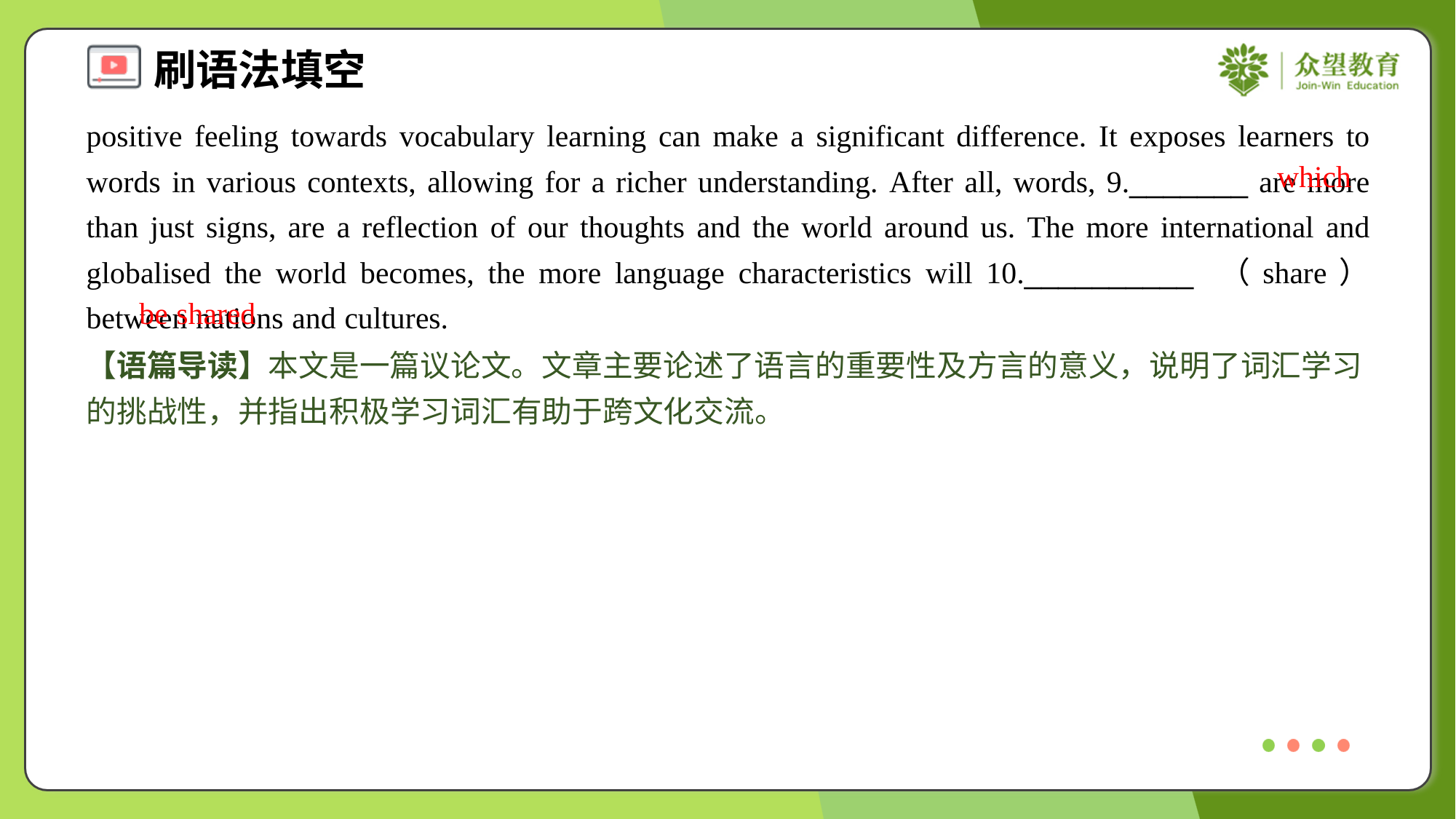

positive feeling towards vocabulary learning can make a significant difference. It exposes learners to words in various contexts, allowing for a richer understanding. After all, words, 9._______ are more than just signs, are a reflection of our thoughts and the world around us. The more international and globalised the world becomes, the more language characteristics will 10.__________ （share） between nations and cultures.
which
be shared
【语篇导读】本文是一篇议论文。文章主要论述了语言的重要性及方言的意义，说明了词汇学习的挑战性，并指出积极学习词汇有助于跨文化交流。